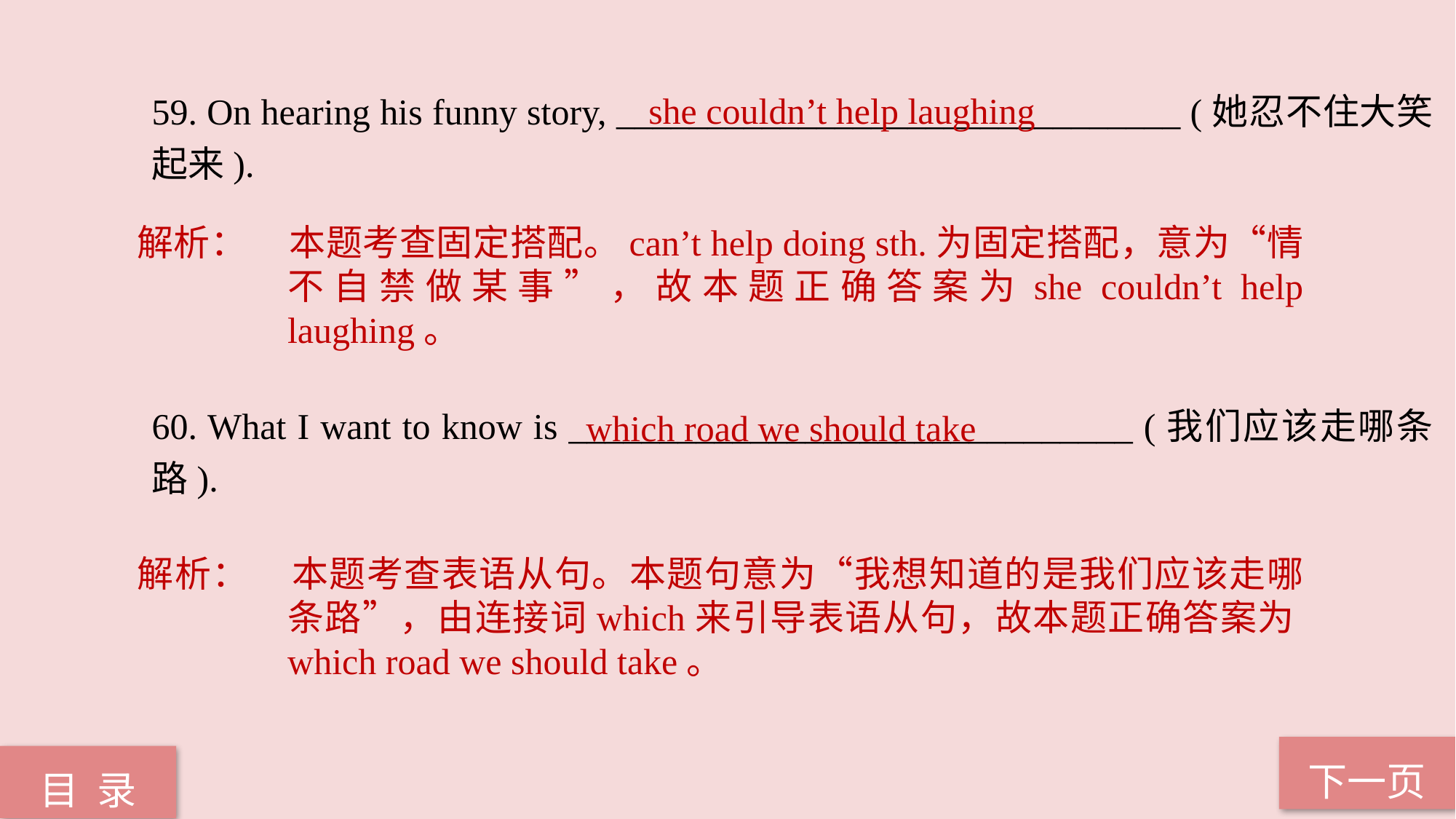

she couldn’t help laughing
59. On hearing his funny story, _______________________________ (她忍不住大笑起来).

60. What I want to know is _______________________________ (我们应该走哪条路).
解析：	本题考查固定搭配。can’t help doing sth.为固定搭配，意为“情不自禁做某事”，故本题正确答案为she couldn’t help laughing。
which road we should take
解析：	本题考查表语从句。本题句意为“我想知道的是我们应该走哪条路”，由连接词which来引导表语从句，故本题正确答案为which road we should take。
下一页